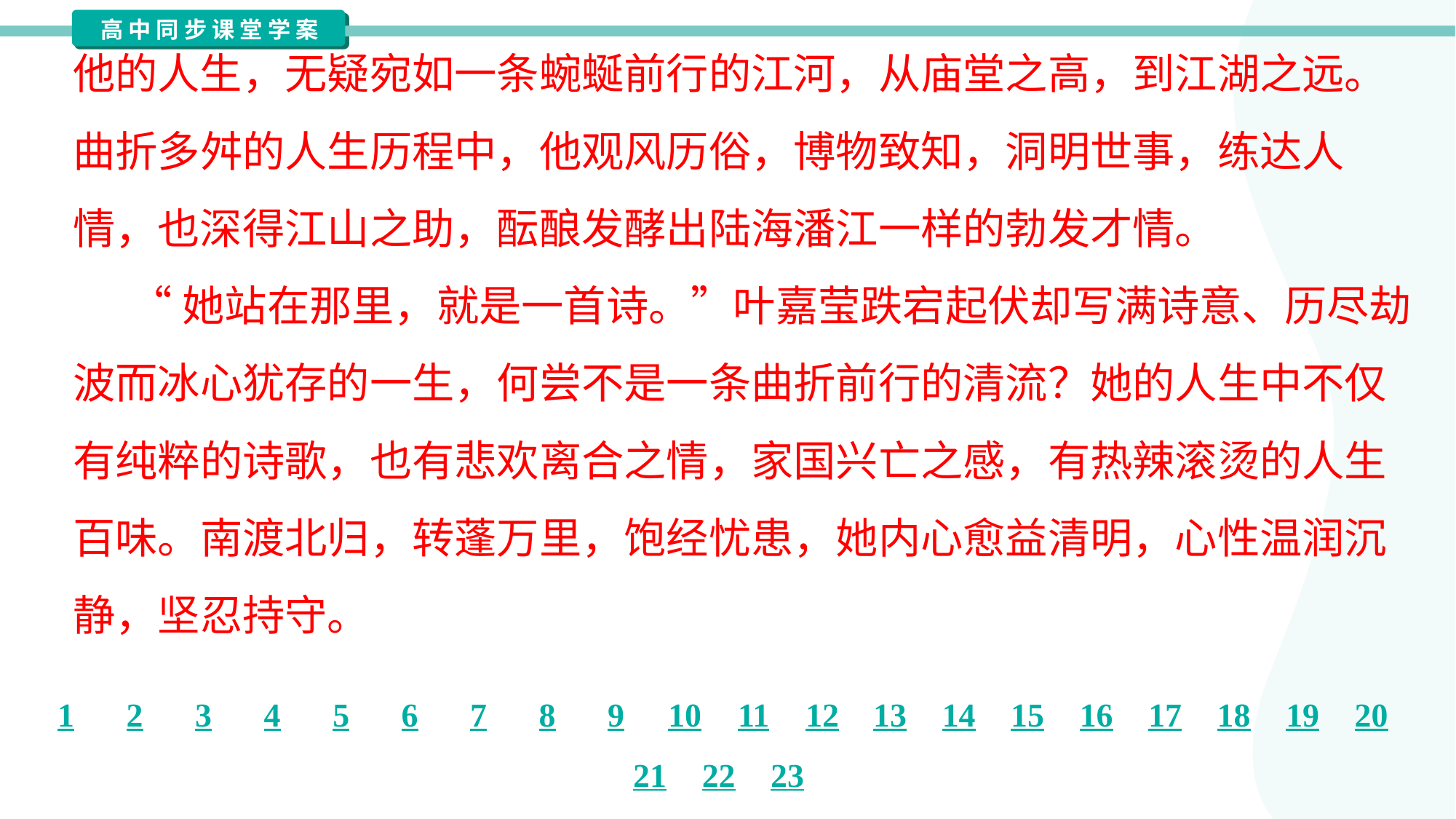

他的人生，无疑宛如一条蜿蜒前行的江河，从庙堂之高，到江湖之远。
曲折多舛的人生历程中，他观风历俗，博物致知，洞明世事，练达人
情，也深得江山之助，酝酿发酵出陆海潘江一样的勃发才情。
      “她站在那里，就是一首诗。”叶嘉莹跌宕起伏却写满诗意、历尽劫
波而冰心犹存的一生，何尝不是一条曲折前行的清流？她的人生中不仅
有纯粹的诗歌，也有悲欢离合之情，家国兴亡之感，有热辣滚烫的人生
百味。南渡北归，转蓬万里，饱经忧患，她内心愈益清明，心性温润沉
静，坚忍持守。